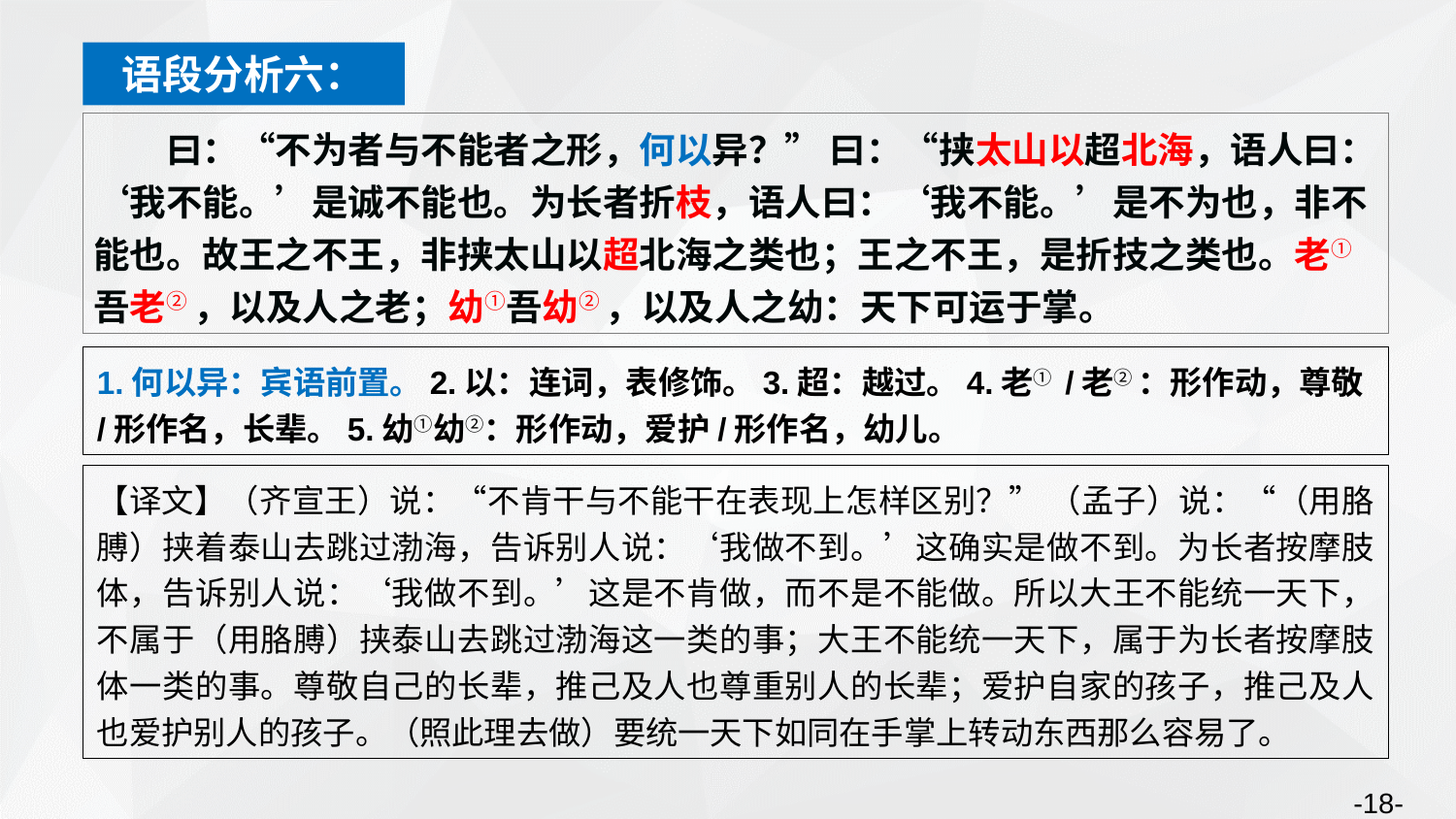

语段分析六：
曰：“不为者与不能者之形，何以异？” 曰：“挟太山以超北海，语人曰：‘我不能。’是诚不能也。为长者折枝，语人曰：‘我不能。’是不为也，非不能也。故王之不王，非挟太山以超北海之类也；王之不王，是折技之类也。老①吾老② ，以及人之老；幼①吾幼② ，以及人之幼：天下可运于掌。
1.何以异：宾语前置。2.以：连词，表修饰。3.超：越过。4.老① /老② ：形作动，尊敬/形作名，长辈。5.幼①幼②：形作动，爱护/形作名，幼儿。
【译文】（齐宣王）说：“不肯干与不能干在表现上怎样区别？” （孟子）说：“（用胳膊）挟着泰山去跳过渤海，告诉别人说：‘我做不到。’这确实是做不到。为长者按摩肢体，告诉别人说：‘我做不到。’这是不肯做，而不是不能做。所以大王不能统一天下，不属于（用胳膊）挟泰山去跳过渤海这一类的事；大王不能统一天下，属于为长者按摩肢体一类的事。尊敬自己的长辈，推己及人也尊重别人的长辈；爱护自家的孩子，推己及人也爱护别人的孩子。（照此理去做）要统一天下如同在手掌上转动东西那么容易了。
-18-